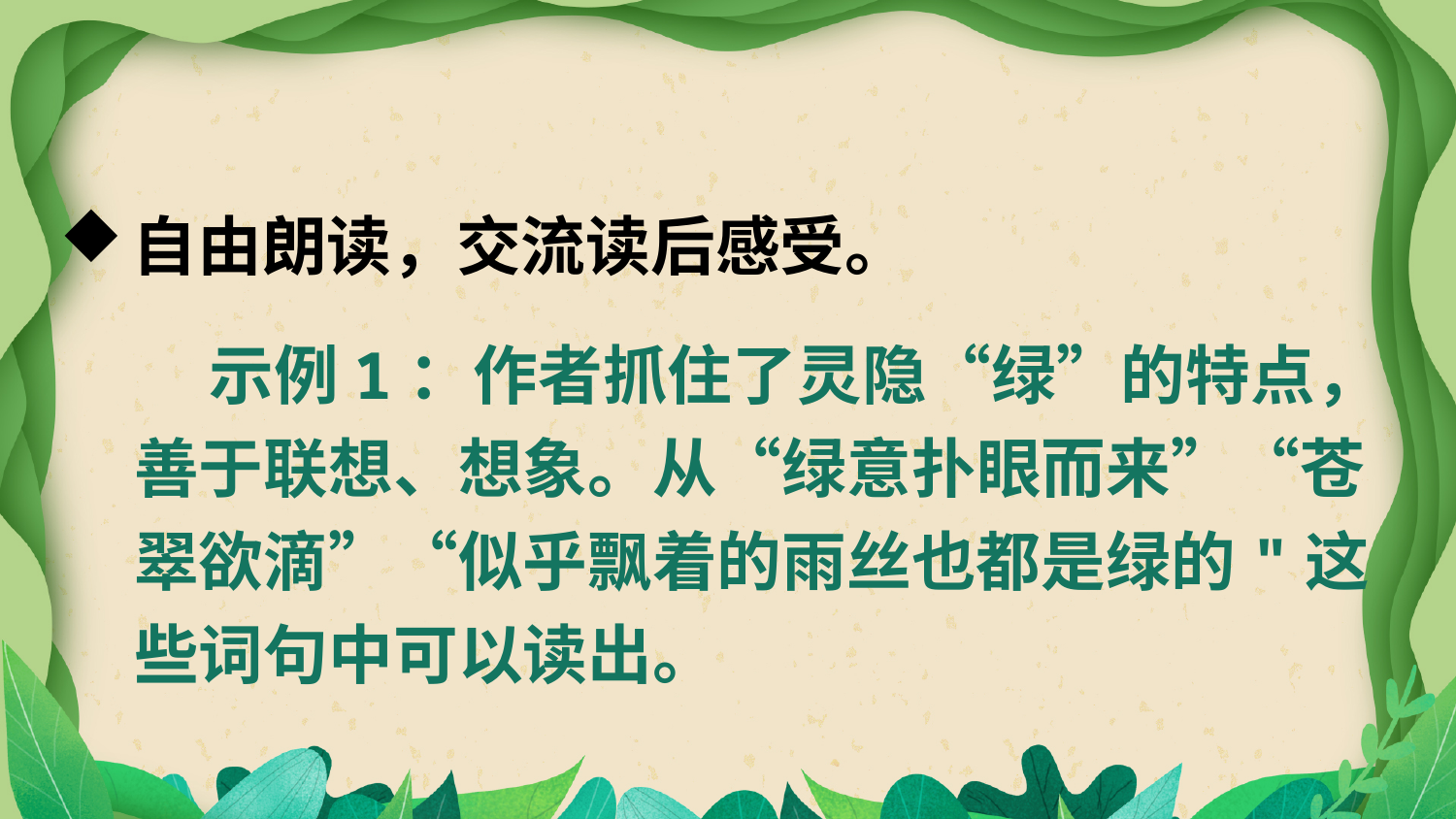

自由朗读，交流读后感受。
    示例1：作者抓住了灵隐“绿”的特点，善于联想、想象。从“绿意扑眼而来”“苍翠欲滴”“似乎飘着的雨丝也都是绿的"这些词句中可以读出。